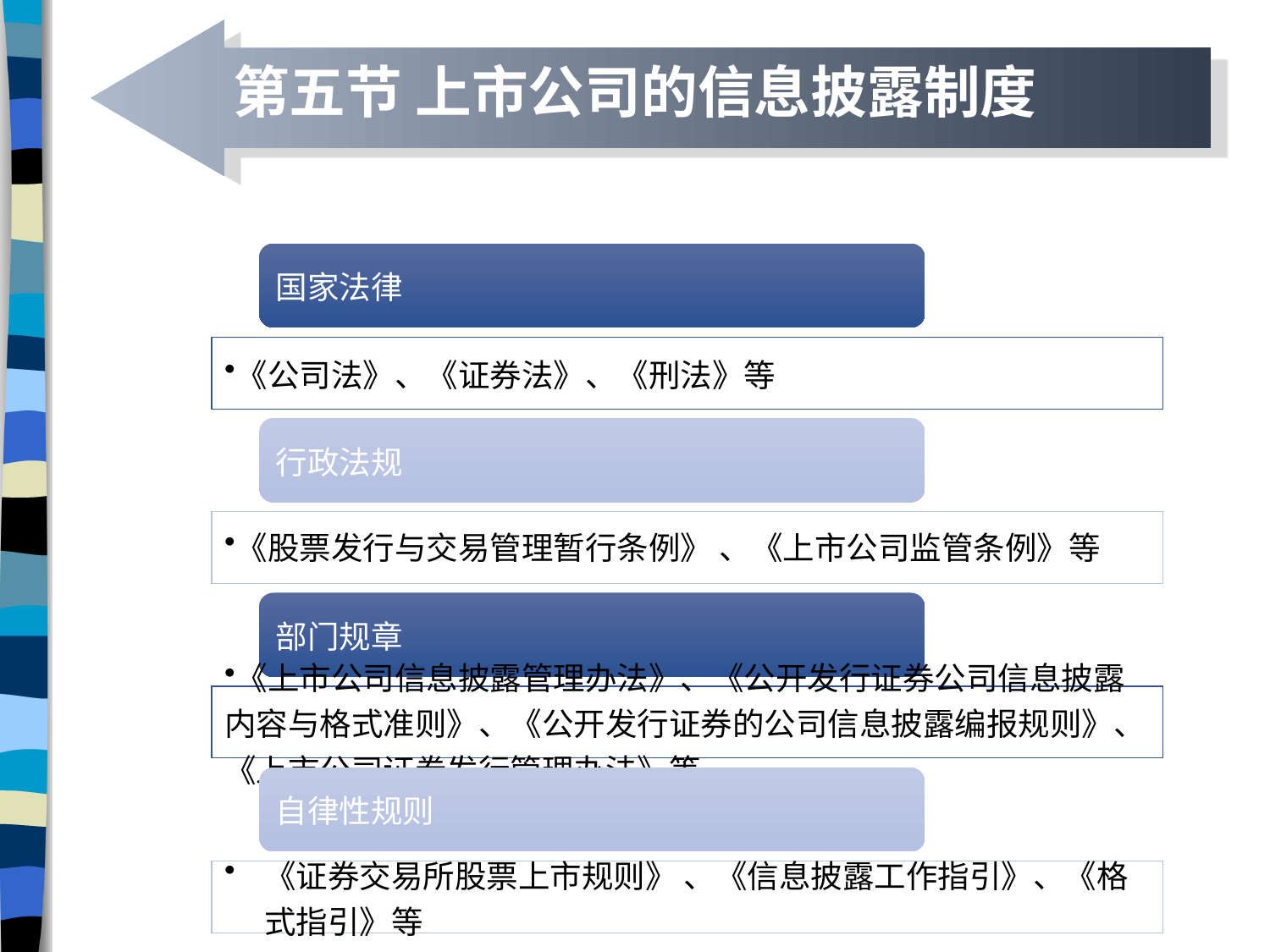

# 第五节 上市公司的信息披露制度
国家法律
行政法规
部门规章
自律性规则
《证券交易所股票上市规则》 、《信息披露工作指引》、《格式指引》等
《股票发行与交易管理暂行条例》 、《上市公司监管条例》等
《公司法》、《证券法》、《刑法》等
《上市公司信息披露管理办法》、《公开发行证券公司信息披露内容与格式准则》、《公开发行证券的公司信息披露编报规则》、《上市公司证券发行管理办法》等